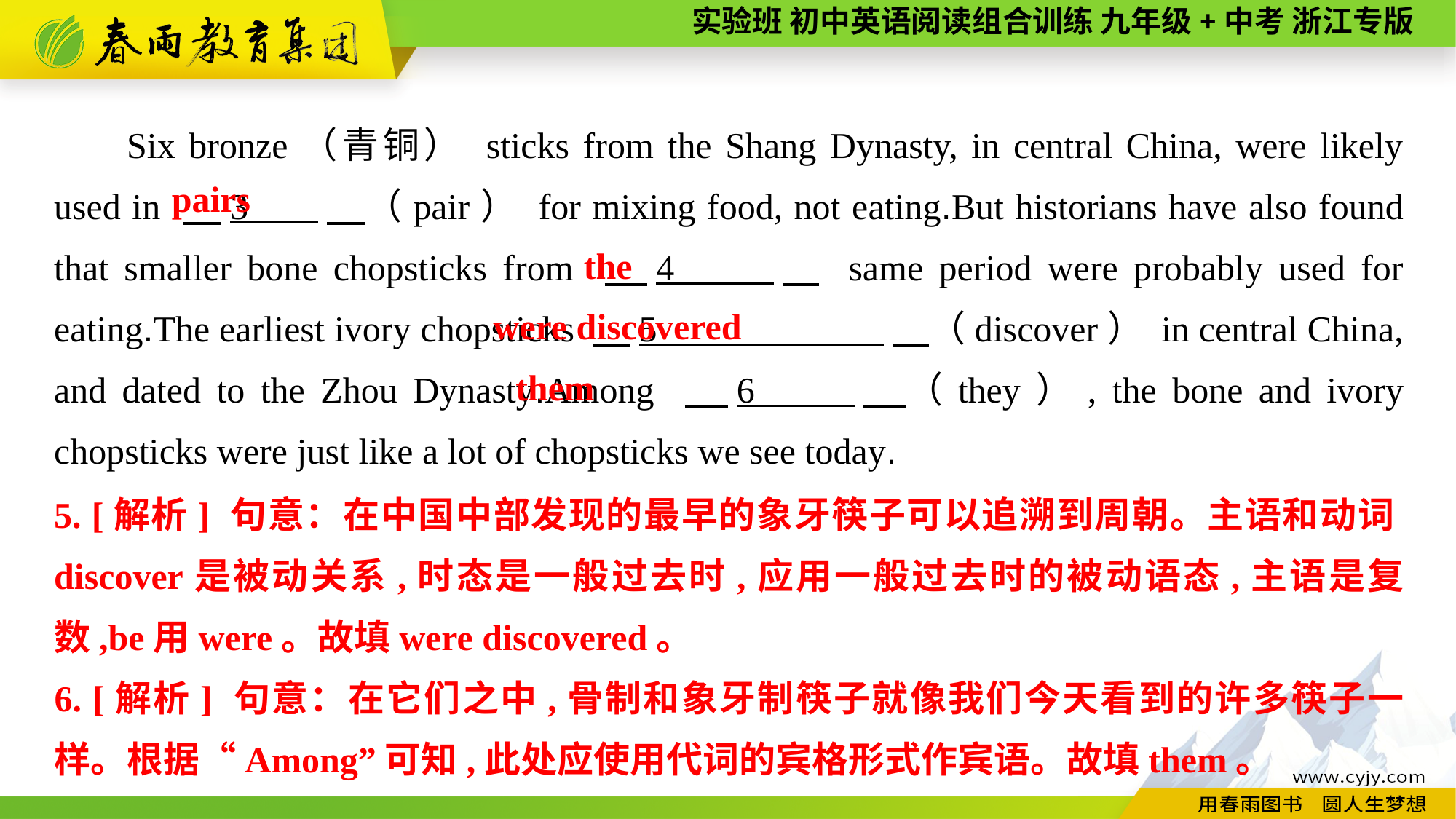

Six bronze（青铜） sticks from the Shang Dynasty, in central China, were likely used in 　3      　（pair） for mixing food, not eating.But historians have also found that smaller bone chopsticks from 　4      　 same period were probably used for eating.The earliest ivory chopsticks 　5                        　（discover） in central China, and dated to the Zhou Dynasty.Among 　6      　（they）, the bone and ivory chopsticks were just like a lot of chopsticks we see today.
pairs
the
were discovered
them
5. [解析] 句意：在中国中部发现的最早的象牙筷子可以追溯到周朝。主语和动词discover是被动关系,时态是一般过去时,应用一般过去时的被动语态,主语是复数,be用were。故填were discovered。
6. [解析] 句意：在它们之中,骨制和象牙制筷子就像我们今天看到的许多筷子一样。根据“Among”可知,此处应使用代词的宾格形式作宾语。故填them。